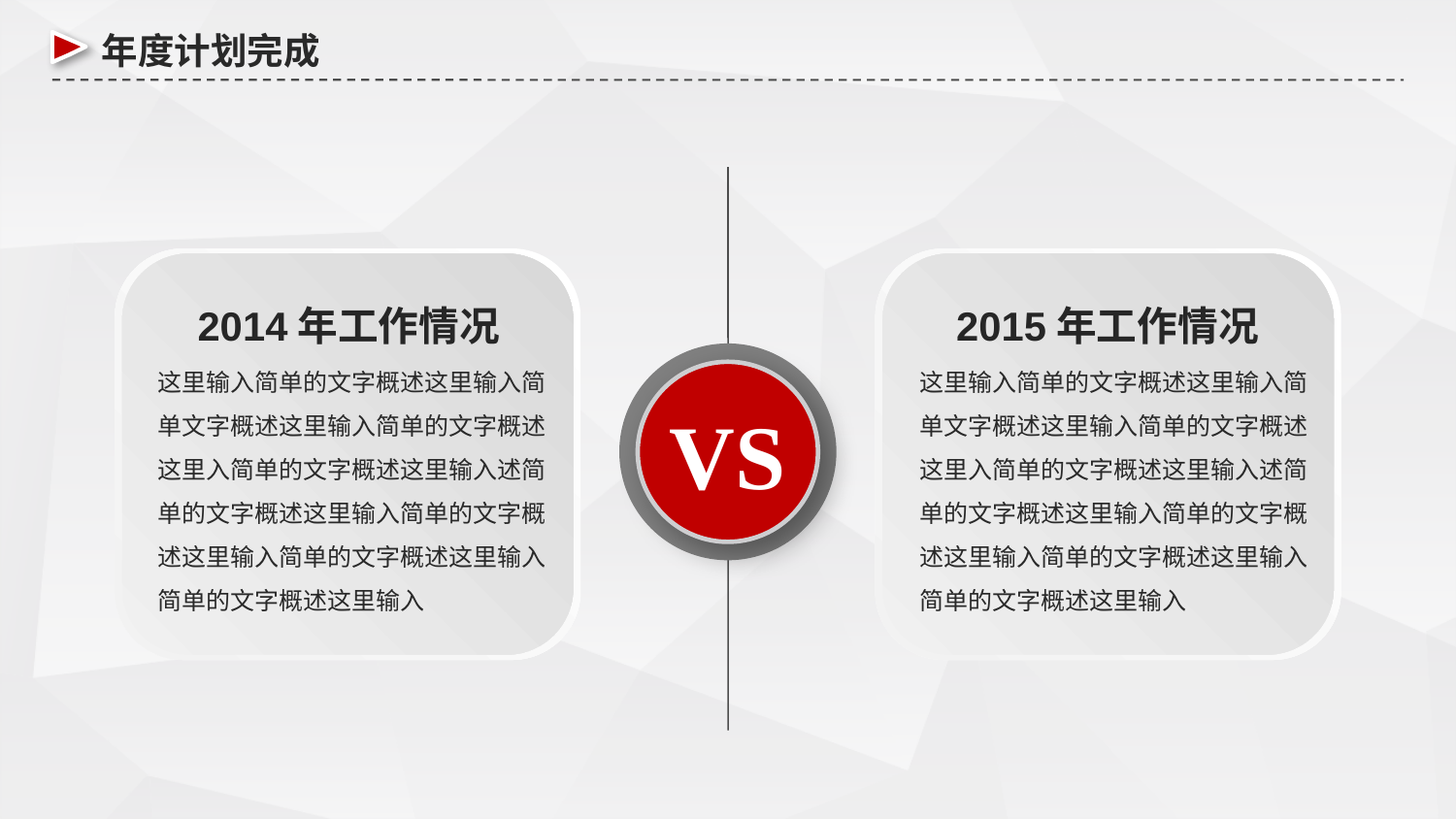

年度计划完成

2014年工作情况
2015年工作情况

VS
这里输入简单的文字概述这里输入简单文字概述这里输入简单的文字概述这里入简单的文字概述这里输入述简单的文字概述这里输入简单的文字概述这里输入简单的文字概述这里输入
简单的文字概述这里输入
这里输入简单的文字概述这里输入简单文字概述这里输入简单的文字概述这里入简单的文字概述这里输入述简单的文字概述这里输入简单的文字概述这里输入简单的文字概述这里输入
简单的文字概述这里输入